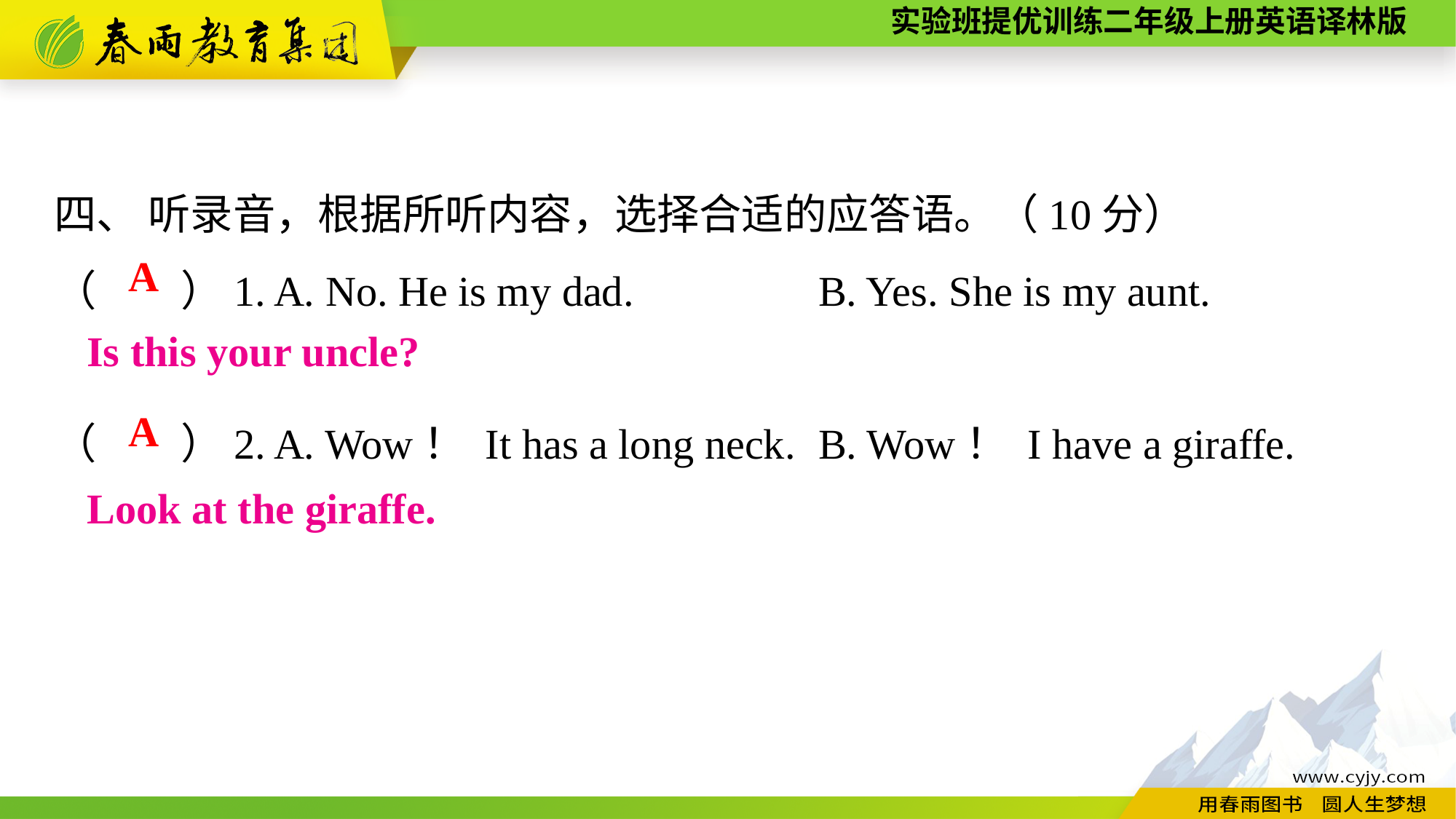

四、 听录音，根据所听内容，选择合适的应答语。（10分）
（　　）1. A. No. He is my dad.　　　	B. Yes. She is my aunt.

（　　）2. A. Wow！ It has a long neck.	B. Wow！ I have a giraffe.
A
Is this your uncle?
A
Look at the giraffe.